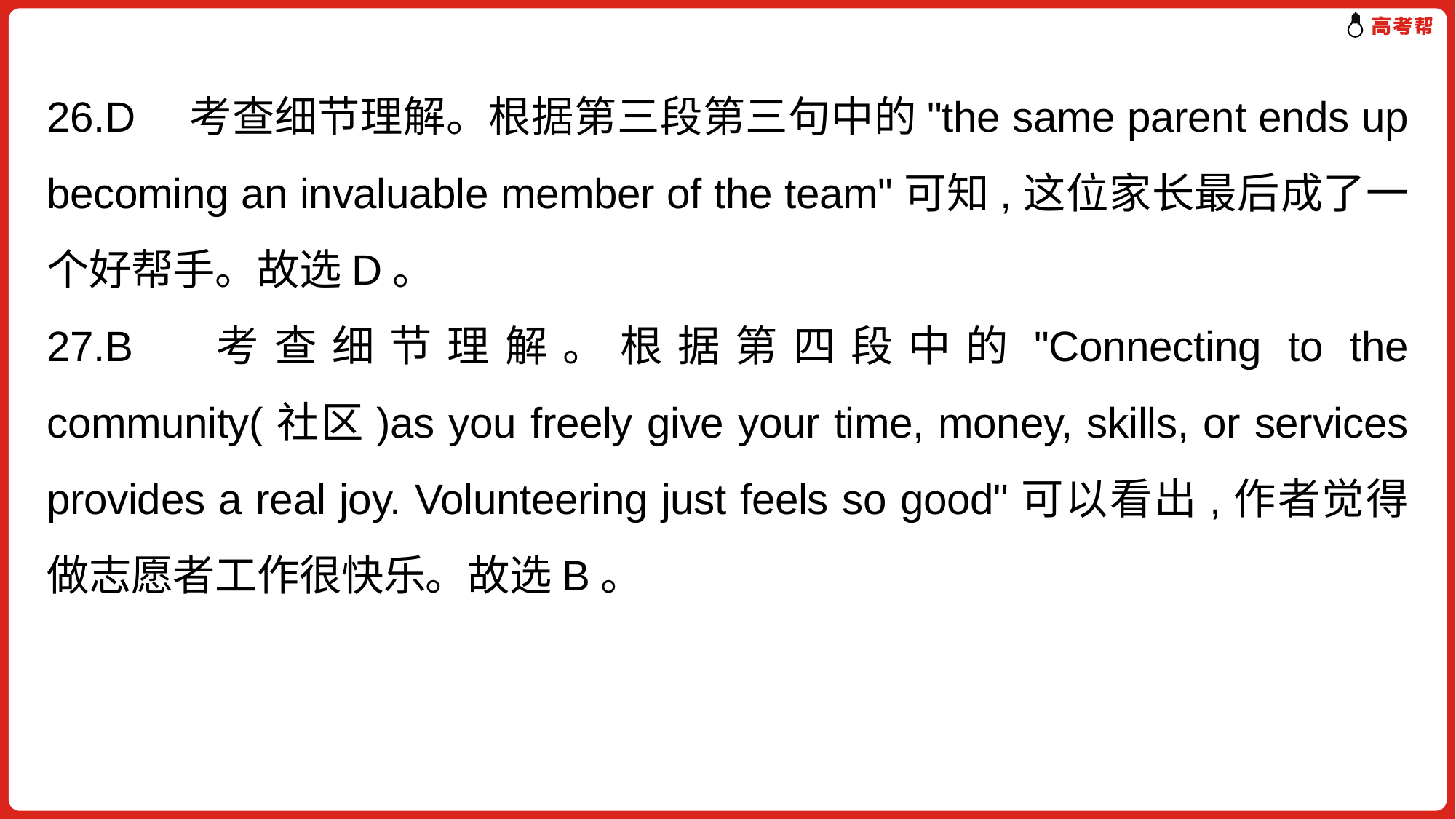

26.D　考查细节理解。根据第三段第三句中的"the same parent ends up becoming an invaluable member of the team"可知,这位家长最后成了一个好帮手。故选D。
27.B　考查细节理解。根据第四段中的"Connecting to the community(社区)as you freely give your time, money, skills, or services provides a real joy. Volunteering just feels so good"可以看出,作者觉得做志愿者工作很快乐。故选B。